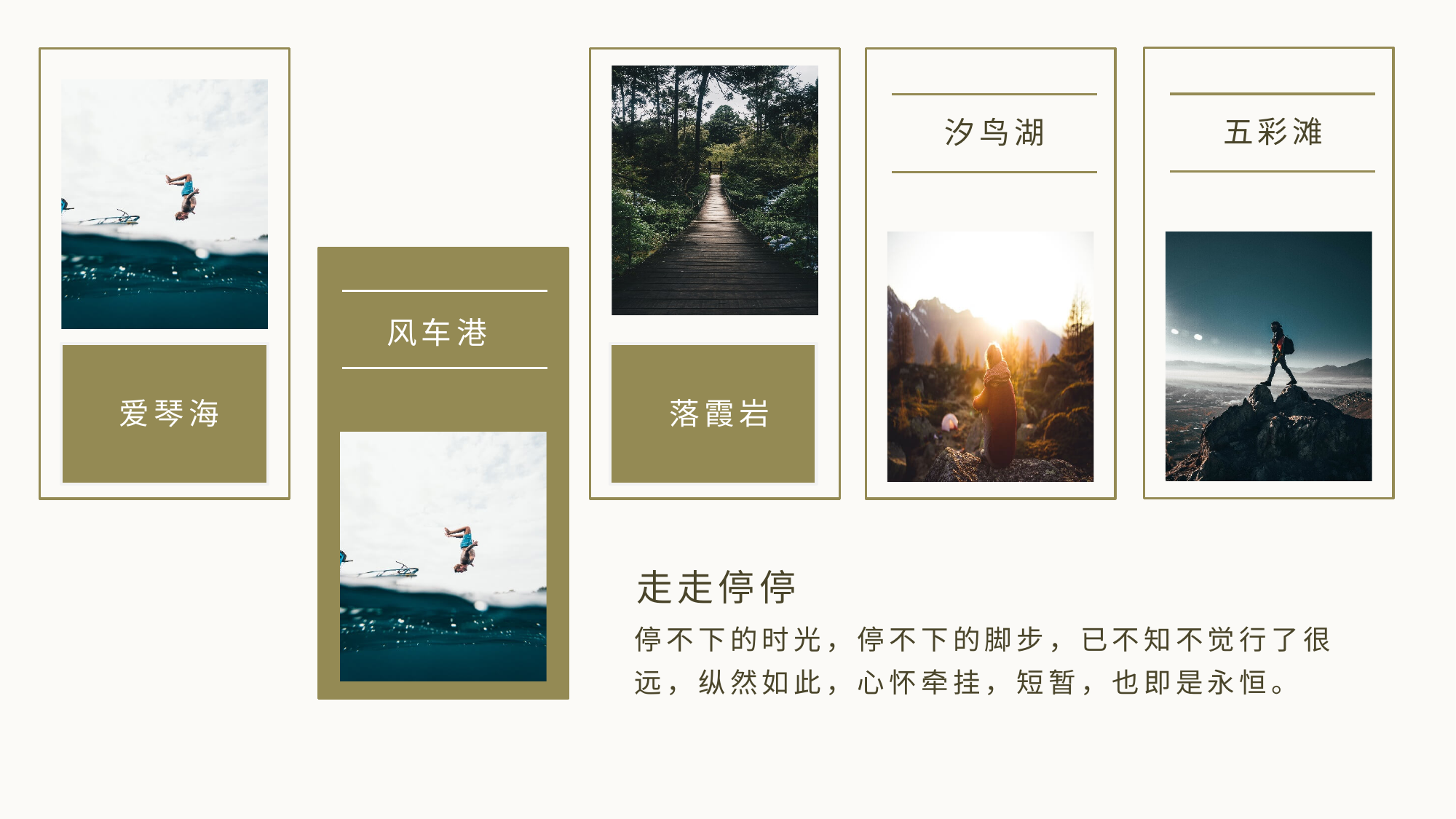

五彩滩

爱琴海

落霞岩

汐鸟湖

风车港

走走停停
停不下的时光，停不下的脚步，已不知不觉行了很远，纵然如此，心怀牵挂，短暂，也即是永恒。
延迟符